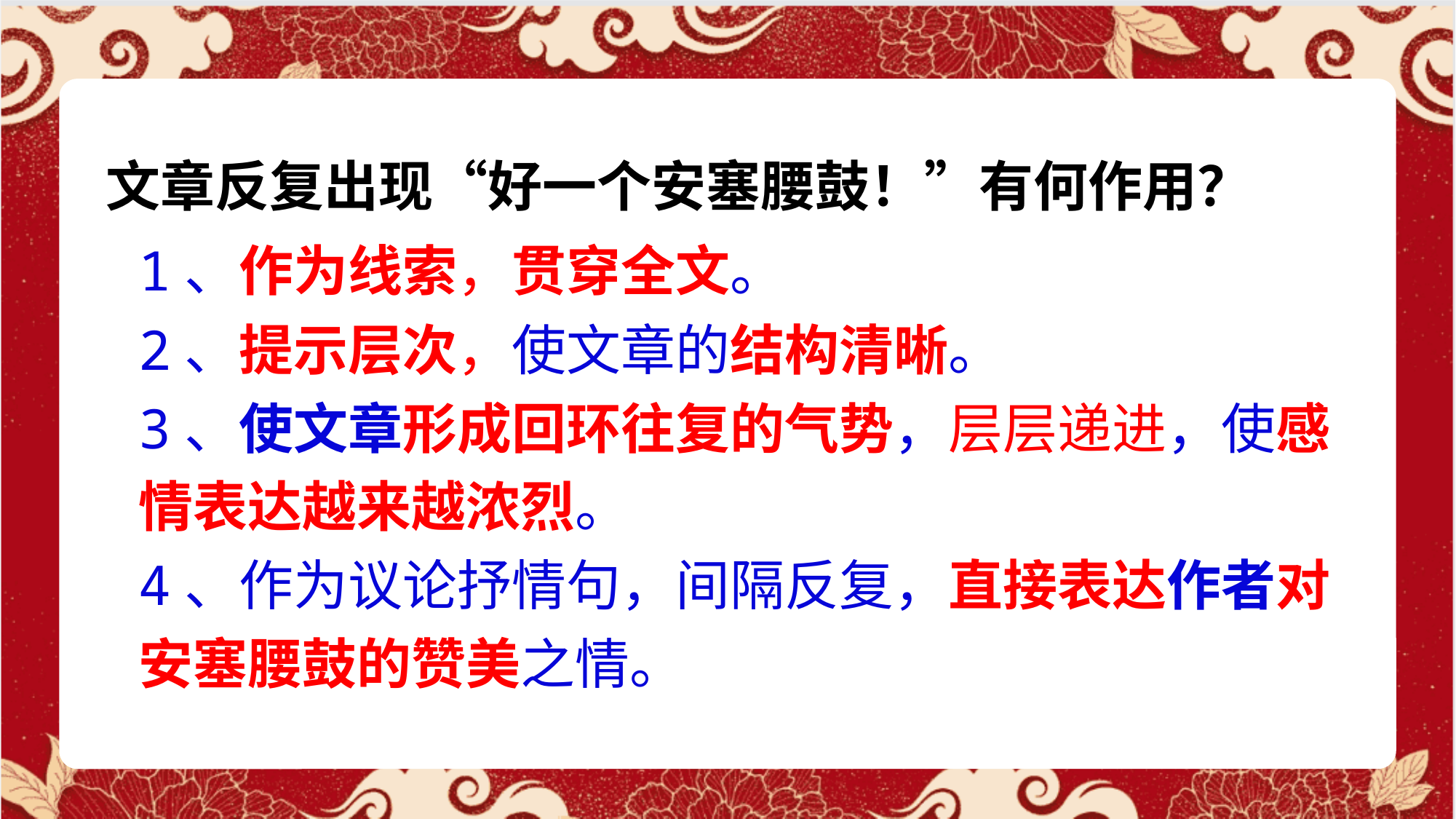

文章反复出现“好一个安塞腰鼓！”有何作用？
1、作为线索，贯穿全文。
2、提示层次，使文章的结构清晰。
3、使文章形成回环往复的气势，层层递进，使感情表达越来越浓烈。
4、作为议论抒情句，间隔反复，直接表达作者对安塞腰鼓的赞美之情。